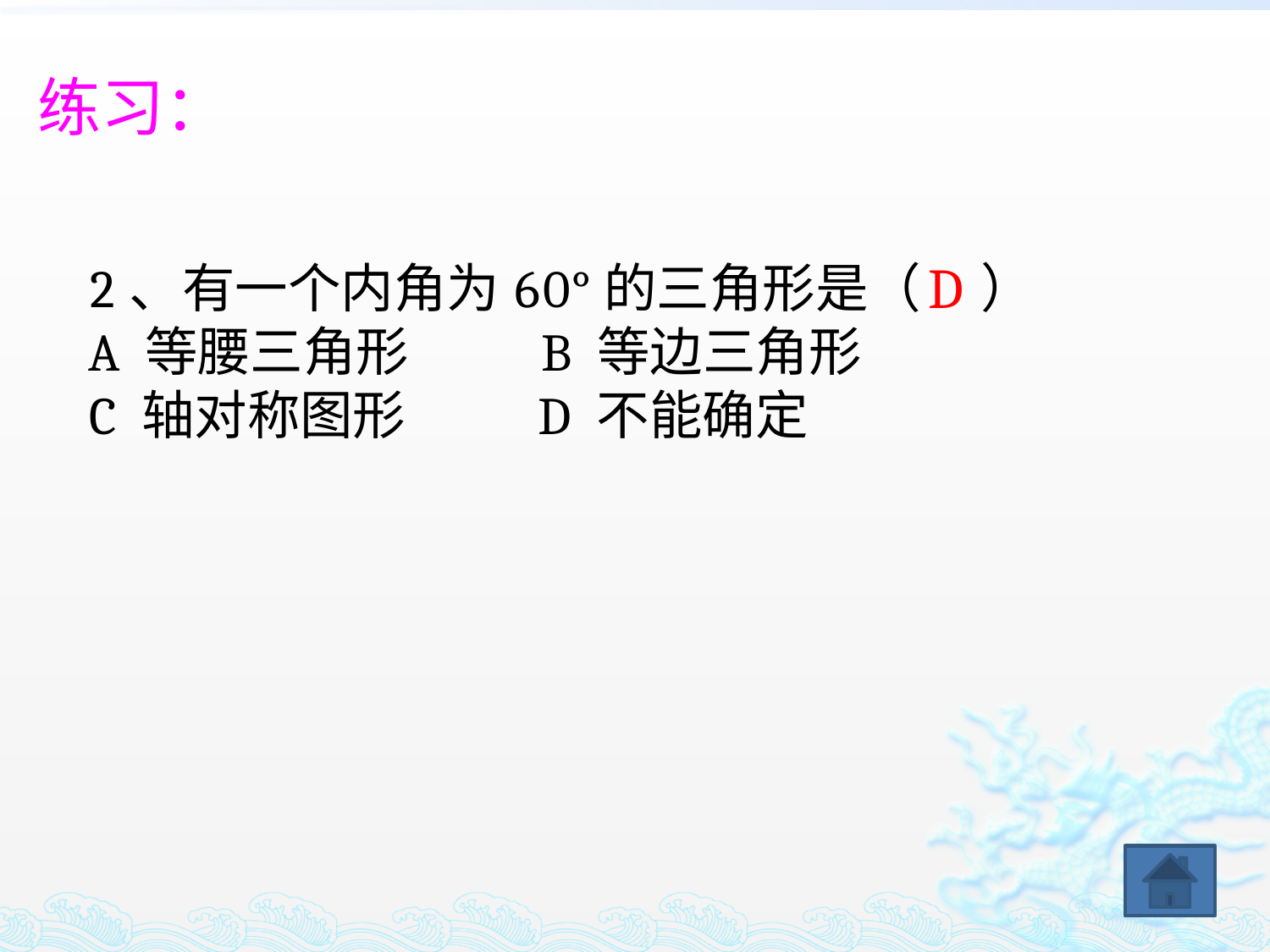

练习：
D
2、有一个内角为60°的三角形是（     ）
A 等腰三角形          B 等边三角形
C 轴对称图形          D 不能确定